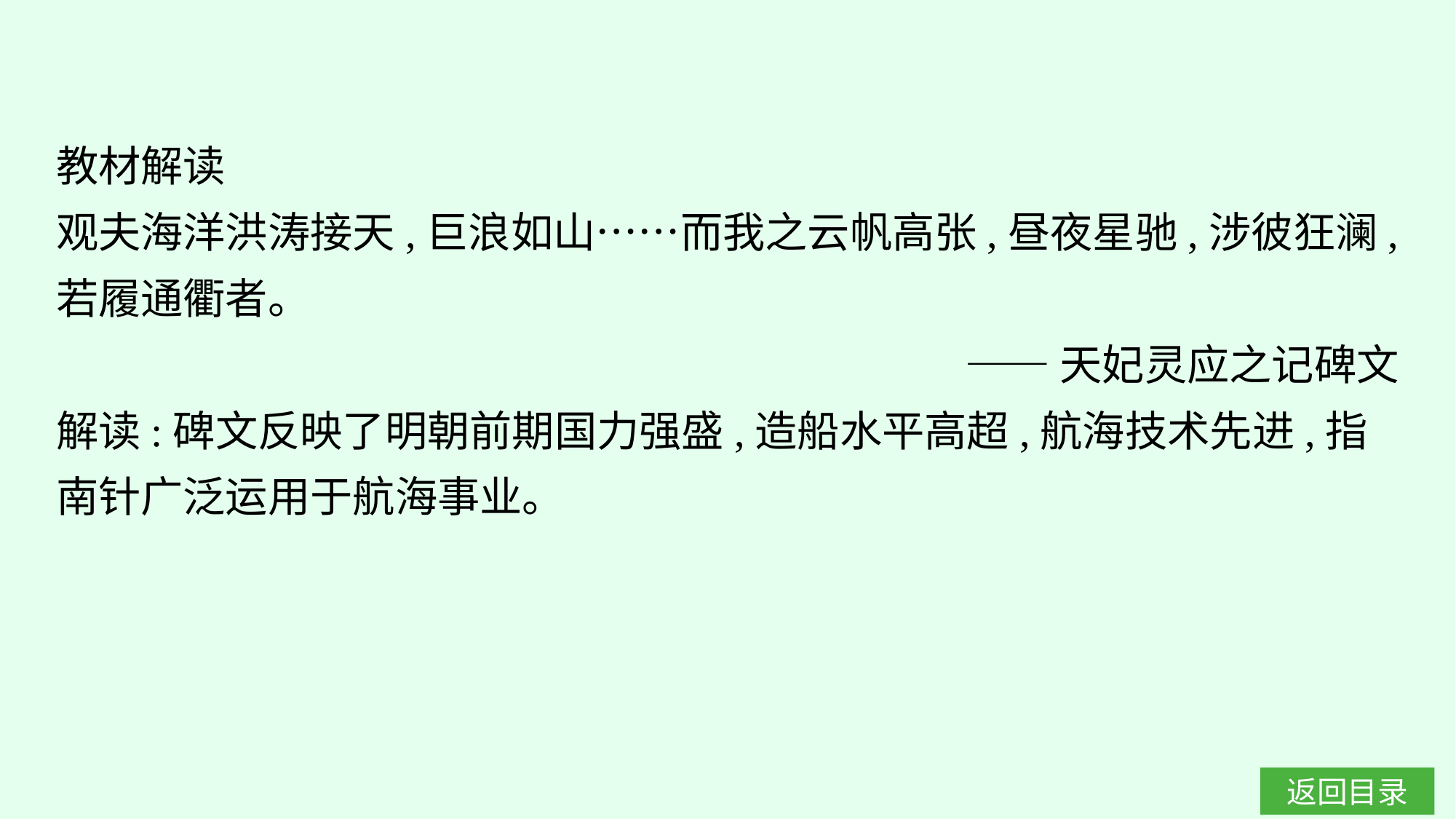

教材解读
观夫海洋洪涛接天,巨浪如山……而我之云帆高张,昼夜星驰,涉彼狂澜,若履通衢者。
——天妃灵应之记碑文
解读:碑文反映了明朝前期国力强盛,造船水平高超,航海技术先进,指南针广泛运用于航海事业。